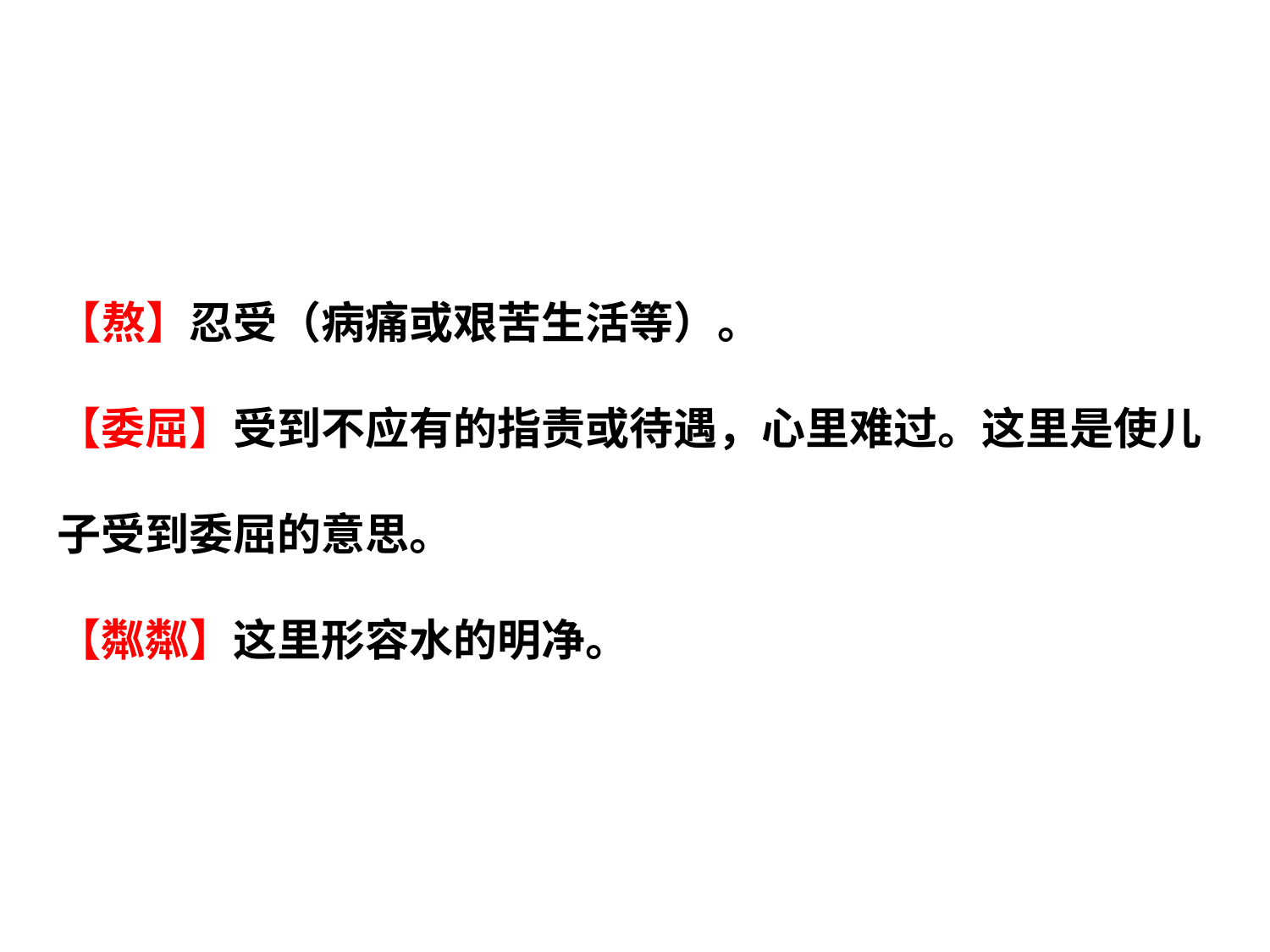

【熬】忍受（病痛或艰苦生活等）。
【委屈】受到不应有的指责或待遇，心里难过。这里是使儿子受到委屈的意思。
【粼粼】这里形容水的明净。